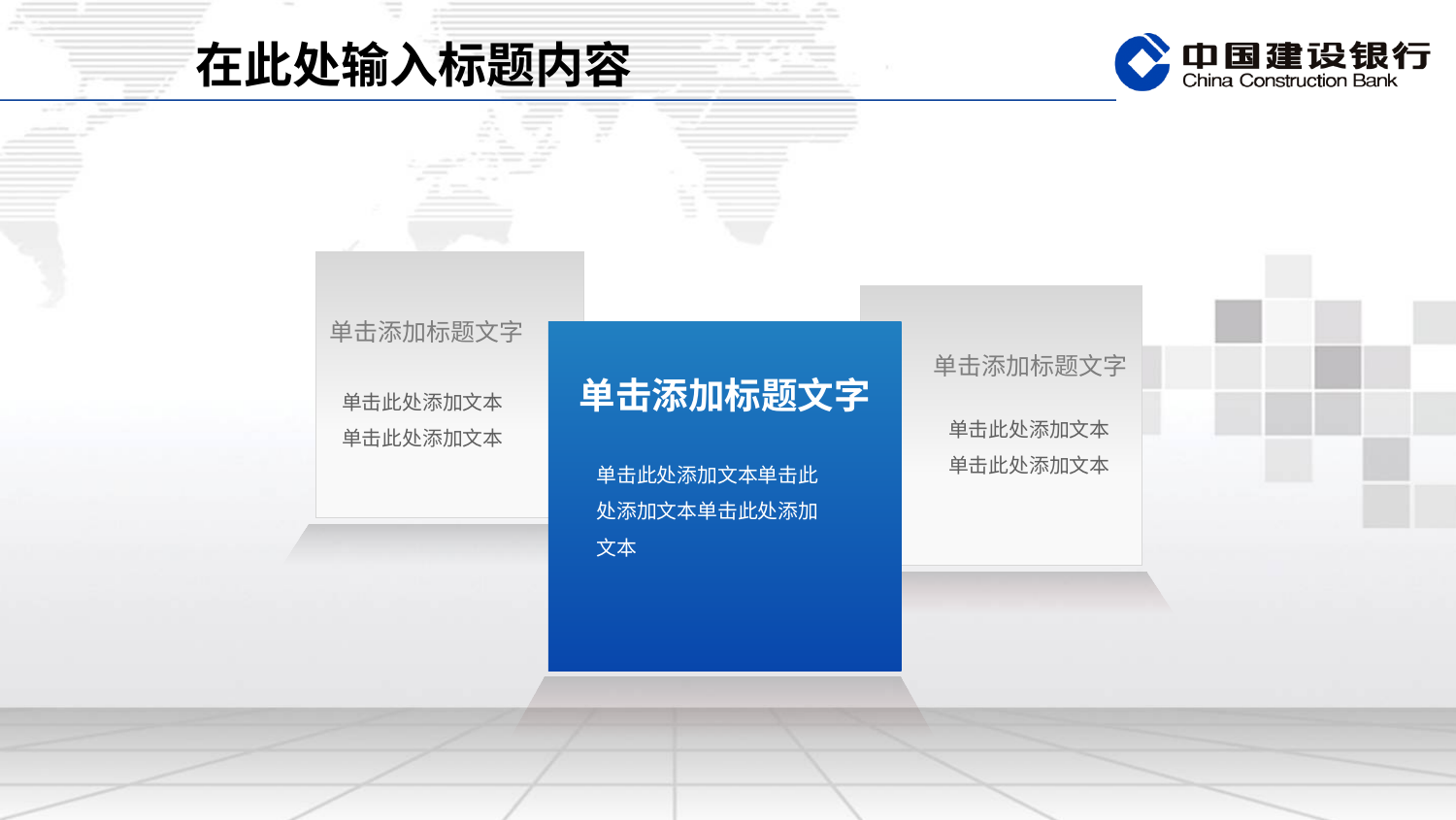

在此处输入标题内容

单击添加标题文字

单击添加标题文字

单击添加标题文字

单击此处添加文本单击此处添加文本
单击此处添加文本单击此处添加文本
单击此处添加文本单击此处添加文本单击此处添加文本